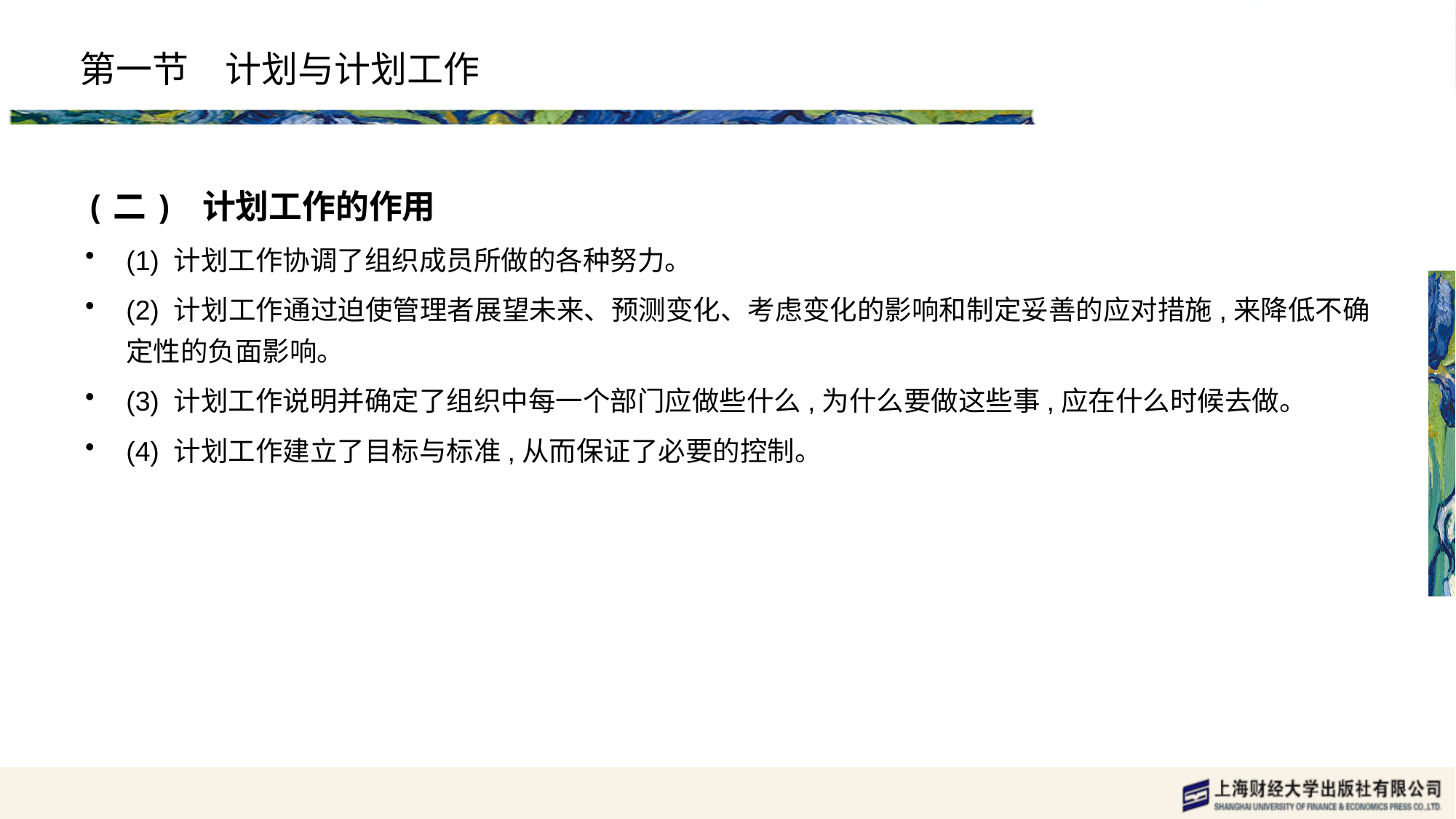

# 第一节　计划与计划工作
(二) 计划工作的作用
(1) 计划工作协调了组织成员所做的各种努力。
(2) 计划工作通过迫使管理者展望未来、预测变化、考虑变化的影响和制定妥善的应对措施,来降低不确定性的负面影响。
(3) 计划工作说明并确定了组织中每一个部门应做些什么,为什么要做这些事,应在什么时候去做。
(4) 计划工作建立了目标与标准,从而保证了必要的控制。